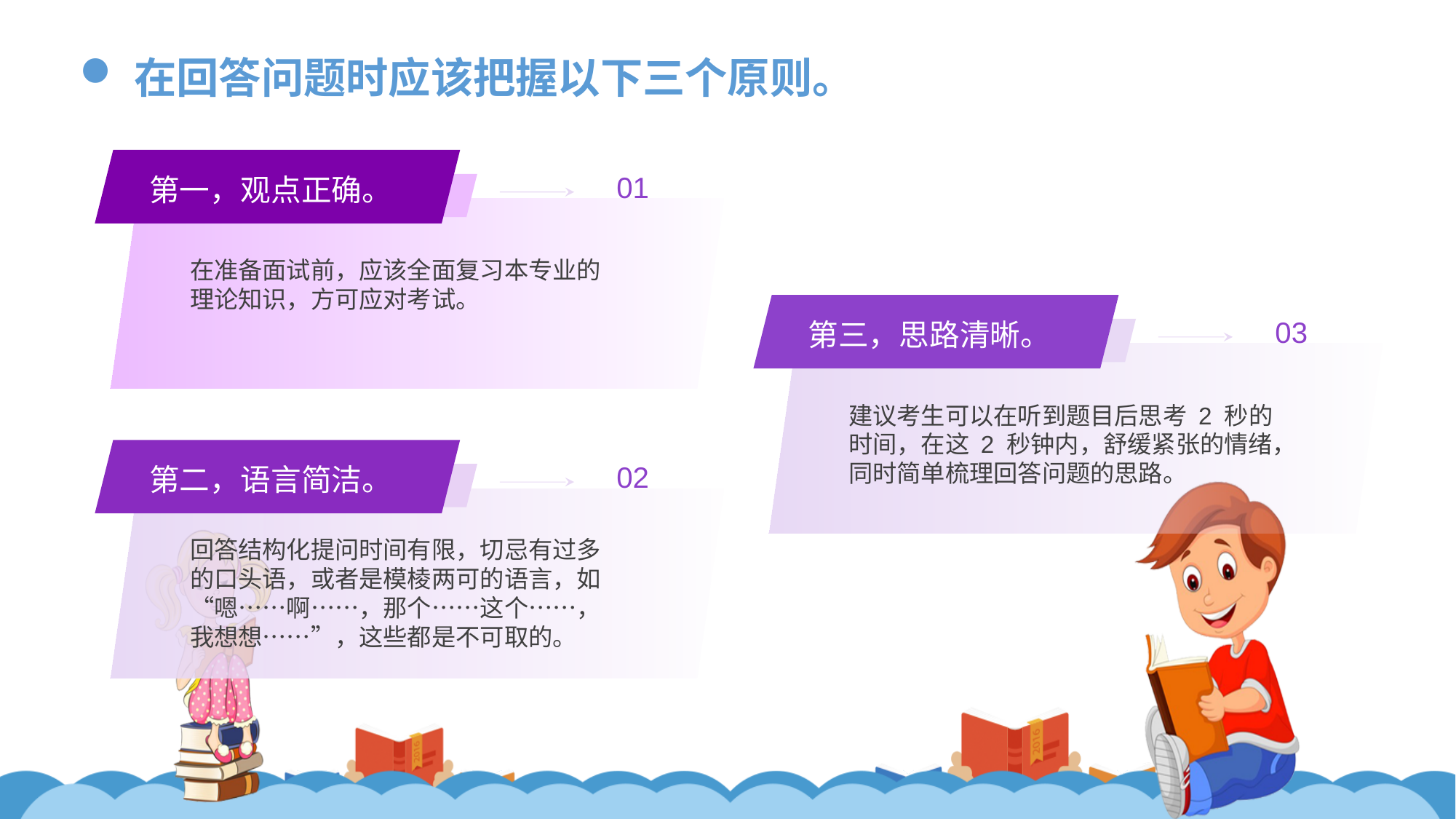

在回答问题时应该把握以下三个原则。

01
第一，观点正确。

在准备面试前，应该全面复习本专业的理论知识，方可应对考试。

03
第三，思路清晰。

建议考生可以在听到题目后思考 2 秒的时间，在这 2 秒钟内，舒缓紧张的情绪，同时简单梳理回答问题的思路。

02
第二，语言简洁。

回答结构化提问时间有限，切忌有过多的口头语，或者是模棱两可的语言，如“嗯……啊……，那个……这个……，我想想……”，这些都是不可取的。